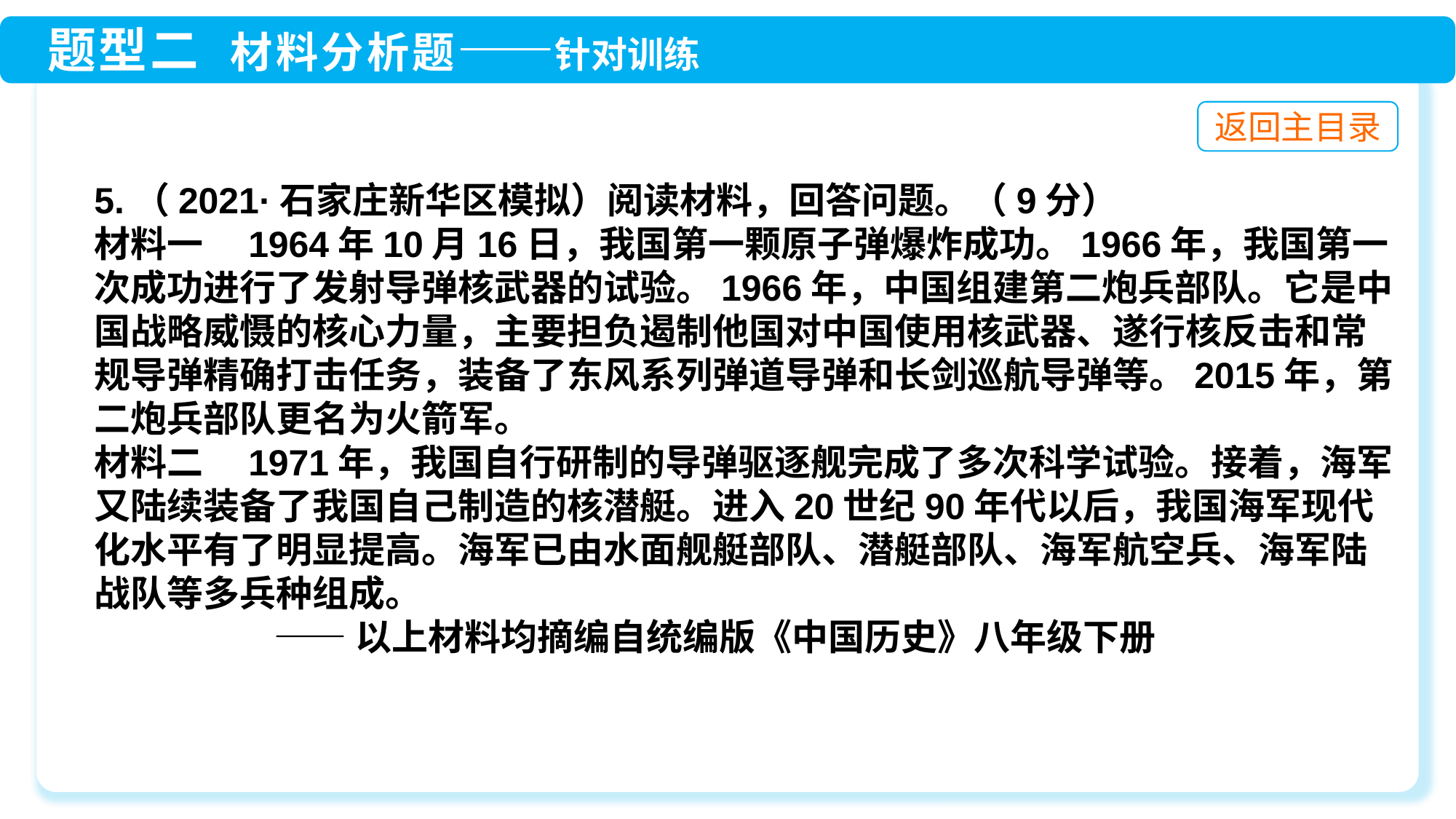

5.（2021·石家庄新华区模拟）阅读材料，回答问题。（9分）
材料一　1964年10月16日，我国第一颗原子弹爆炸成功。1966年，我国第一次成功进行了发射导弹核武器的试验。1966年，中国组建第二炮兵部队。它是中国战略威慑的核心力量，主要担负遏制他国对中国使用核武器、遂行核反击和常规导弹精确打击任务，装备了东风系列弹道导弹和长剑巡航导弹等。2015年，第二炮兵部队更名为火箭军。
材料二　1971年，我国自行研制的导弹驱逐舰完成了多次科学试验。接着，海军又陆续装备了我国自己制造的核潜艇。进入20世纪90年代以后，我国海军现代化水平有了明显提高。海军已由水面舰艇部队、潜艇部队、海军航空兵、海军陆战队等多兵种组成。
                      ——以上材料均摘编自统编版《中国历史》八年级下册